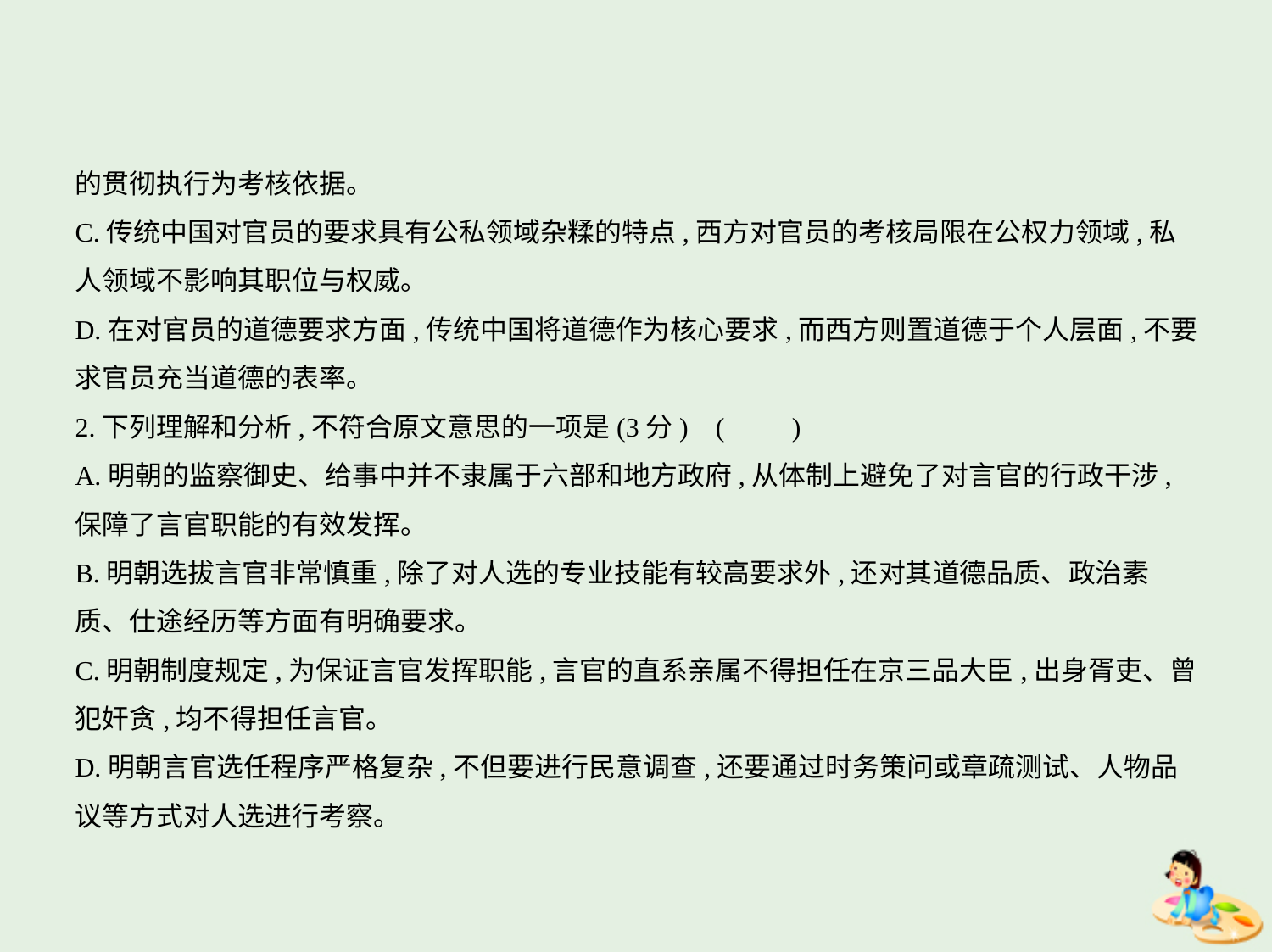

的贯彻执行为考核依据。
C.传统中国对官员的要求具有公私领域杂糅的特点,西方对官员的考核局限在公权力领域,私
人领域不影响其职位与权威。
D.在对官员的道德要求方面,传统中国将道德作为核心要求,而西方则置道德于个人层面,不要
求官员充当道德的表率。
2.下列理解和分析,不符合原文意思的一项是(3分) (　　)
A.明朝的监察御史、给事中并不隶属于六部和地方政府,从体制上避免了对言官的行政干涉,
保障了言官职能的有效发挥。
B.明朝选拔言官非常慎重,除了对人选的专业技能有较高要求外,还对其道德品质、政治素
质、仕途经历等方面有明确要求。
C.明朝制度规定,为保证言官发挥职能,言官的直系亲属不得担任在京三品大臣,出身胥吏、曾
犯奸贪,均不得担任言官。
D.明朝言官选任程序严格复杂,不但要进行民意调查,还要通过时务策问或章疏测试、人物品
议等方式对人选进行考察。